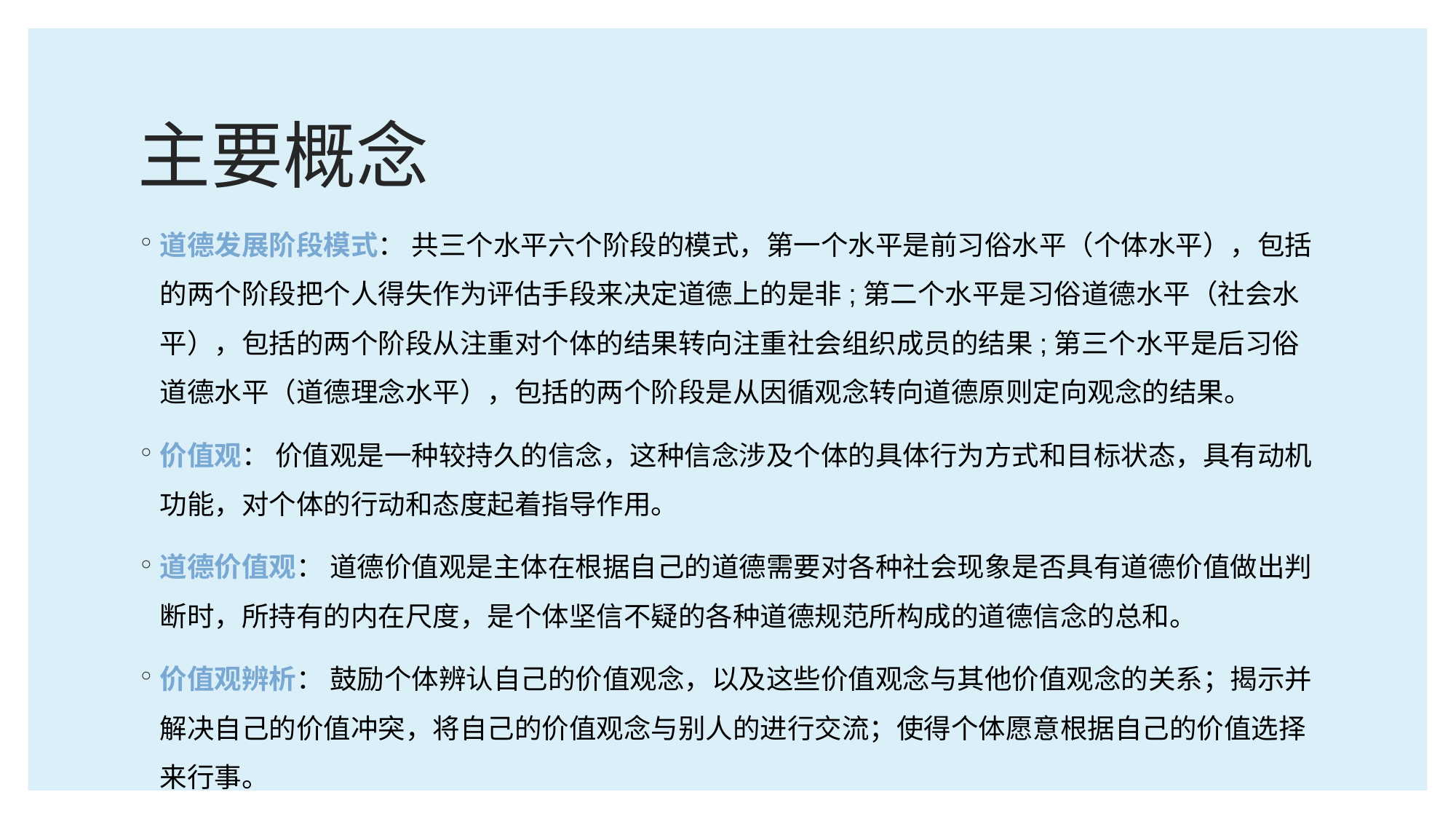

# 主要概念
道德发展阶段模式： 共三个水平六个阶段的模式，第一个水平是前习俗水平（个体水平），包括的两个阶段把个人得失作为评估手段来决定道德上的是非;第二个水平是习俗道德水平（社会水平），包括的两个阶段从注重对个体的结果转向注重社会组织成员的结果;第三个水平是后习俗道德水平（道德理念水平），包括的两个阶段是从因循观念转向道德原则定向观念的结果。
价值观： 价值观是一种较持久的信念，这种信念涉及个体的具体行为方式和目标状态，具有动机功能，对个体的行动和态度起着指导作用。
道德价值观： 道德价值观是主体在根据自己的道德需要对各种社会现象是否具有道德价值做出判断时，所持有的内在尺度，是个体坚信不疑的各种道德规范所构成的道德信念的总和。
价值观辨析： 鼓励个体辨认自己的价值观念，以及这些价值观念与其他价值观念的关系；揭示并解决自己的价值冲突，将自己的价值观念与别人的进行交流；使得个体愿意根据自己的价值选择来行事。